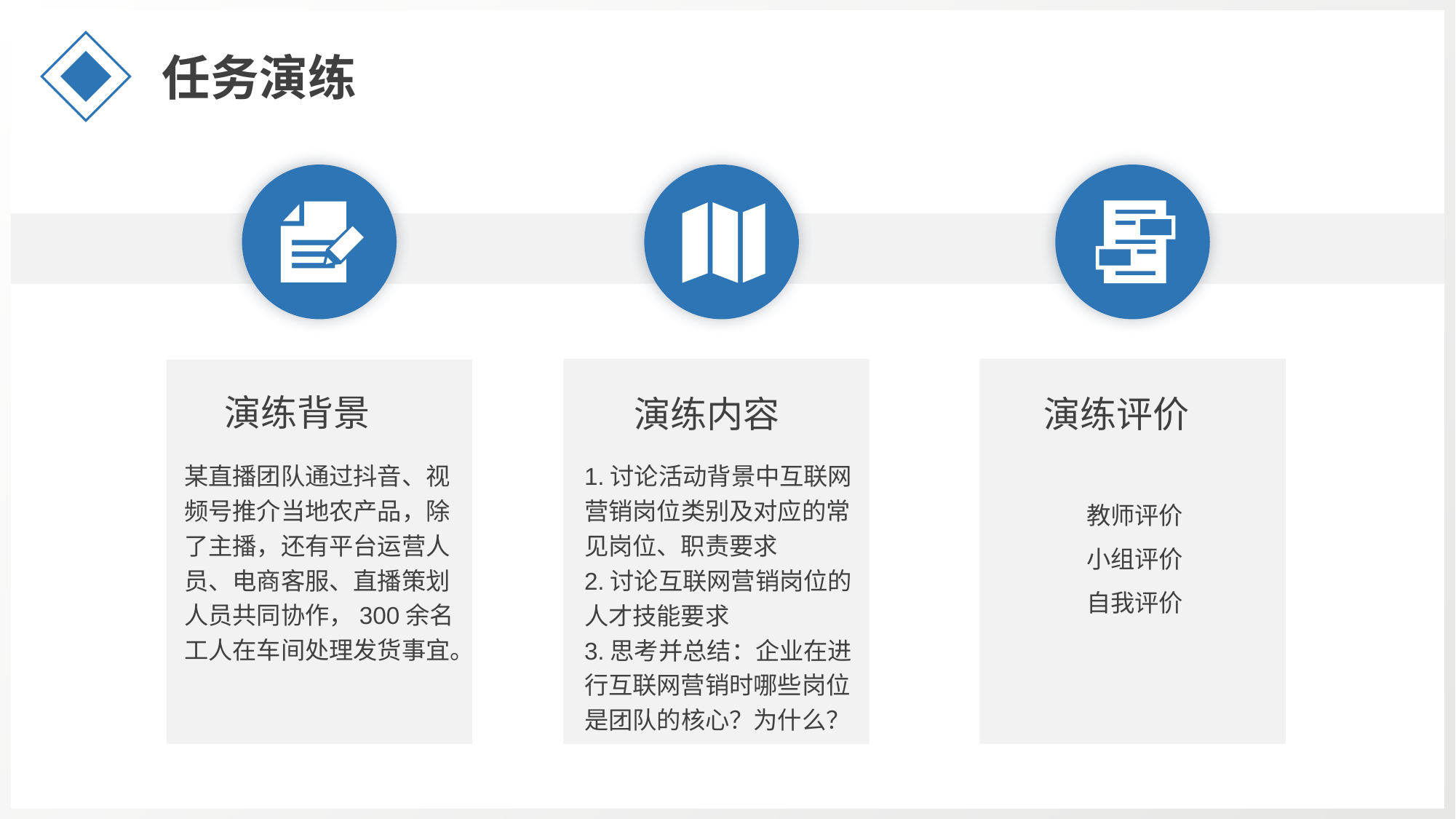

任务演练

演练背景
演练内容
演练评价
某直播团队通过抖音、视频号推介当地农产品，除了主播，还有平台运营人员、电商客服、直播策划人员共同协作，300余名工人在车间处理发货事宜。
1.讨论活动背景中互联网营销岗位类别及对应的常见岗位、职责要求
2.讨论互联网营销岗位的人才技能要求
3.思考并总结：企业在进行互联网营销时哪些岗位是团队的核心？为什么？
教师评价
小组评价
自我评价